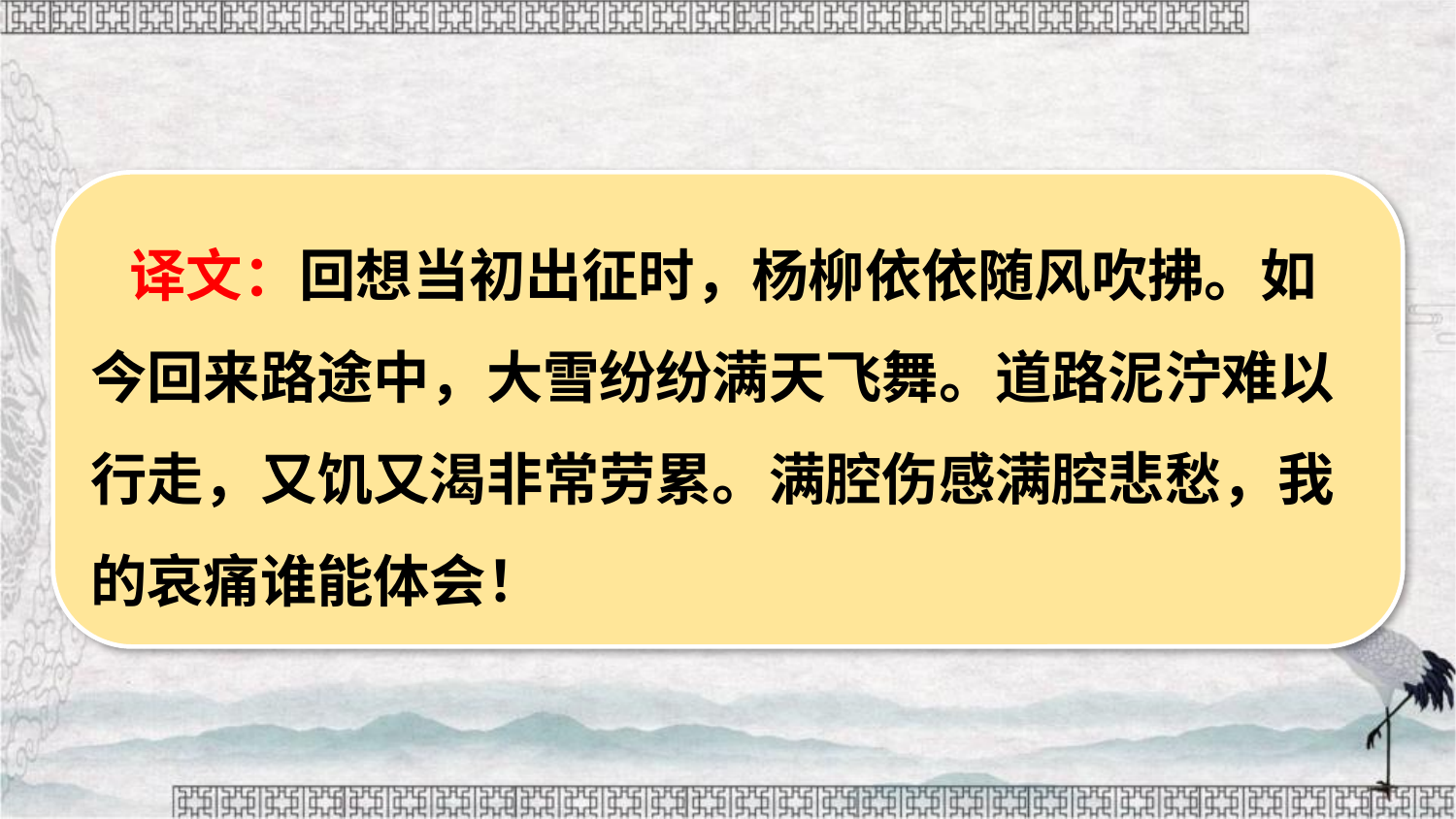

译文：回想当初出征时，杨柳依依随风吹拂。如今回来路途中，大雪纷纷满天飞舞。道路泥泞难以行走，又饥又渴非常劳累。满腔伤感满腔悲愁，我的哀痛谁能体会！